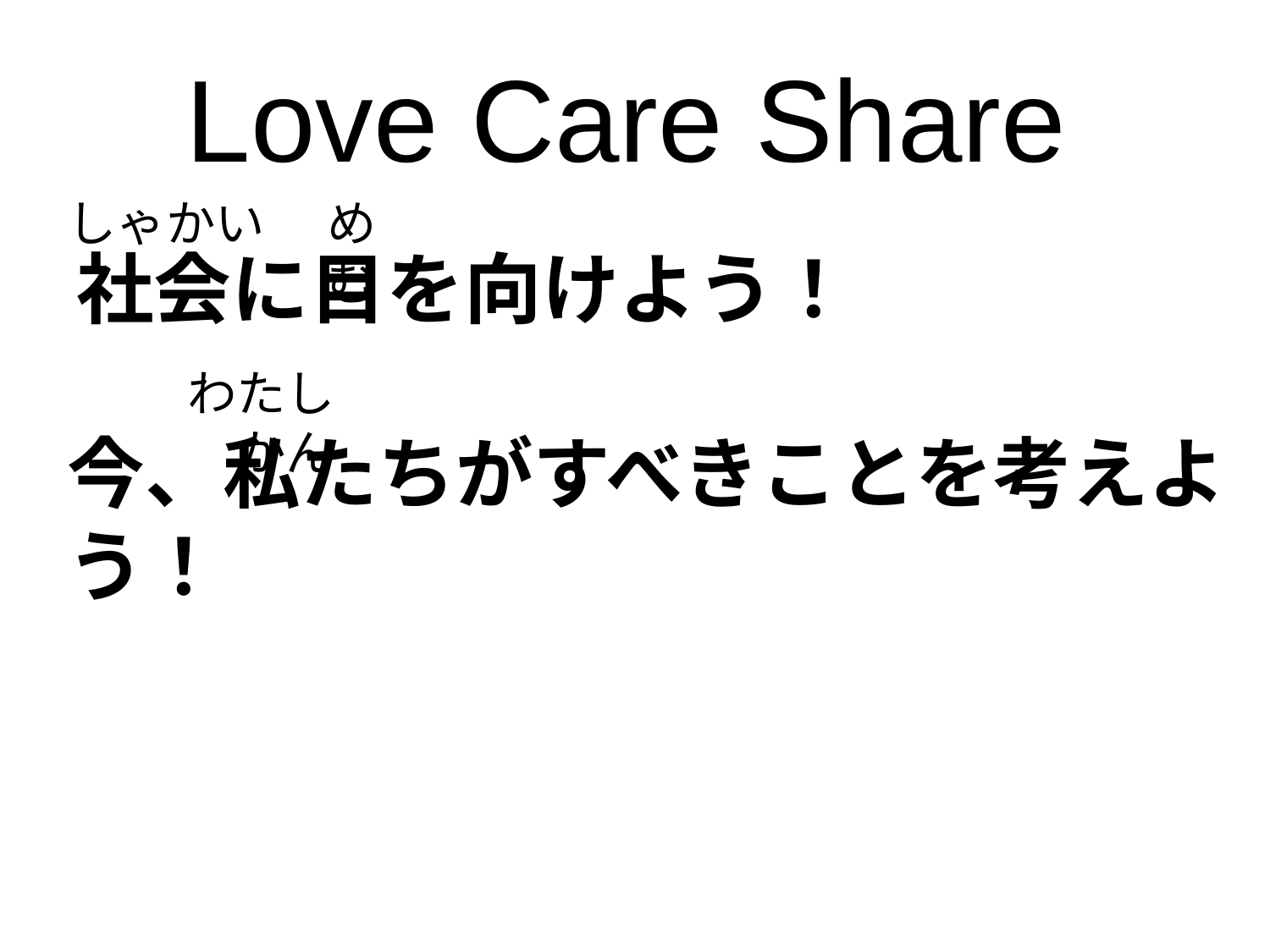

# Love Care Share
しゃかい
め　　　む
社会に目を向けよう！

わたし　　　　　　　　　　　　　　　　　　かん
今、私たちがすべきことを考えよう！